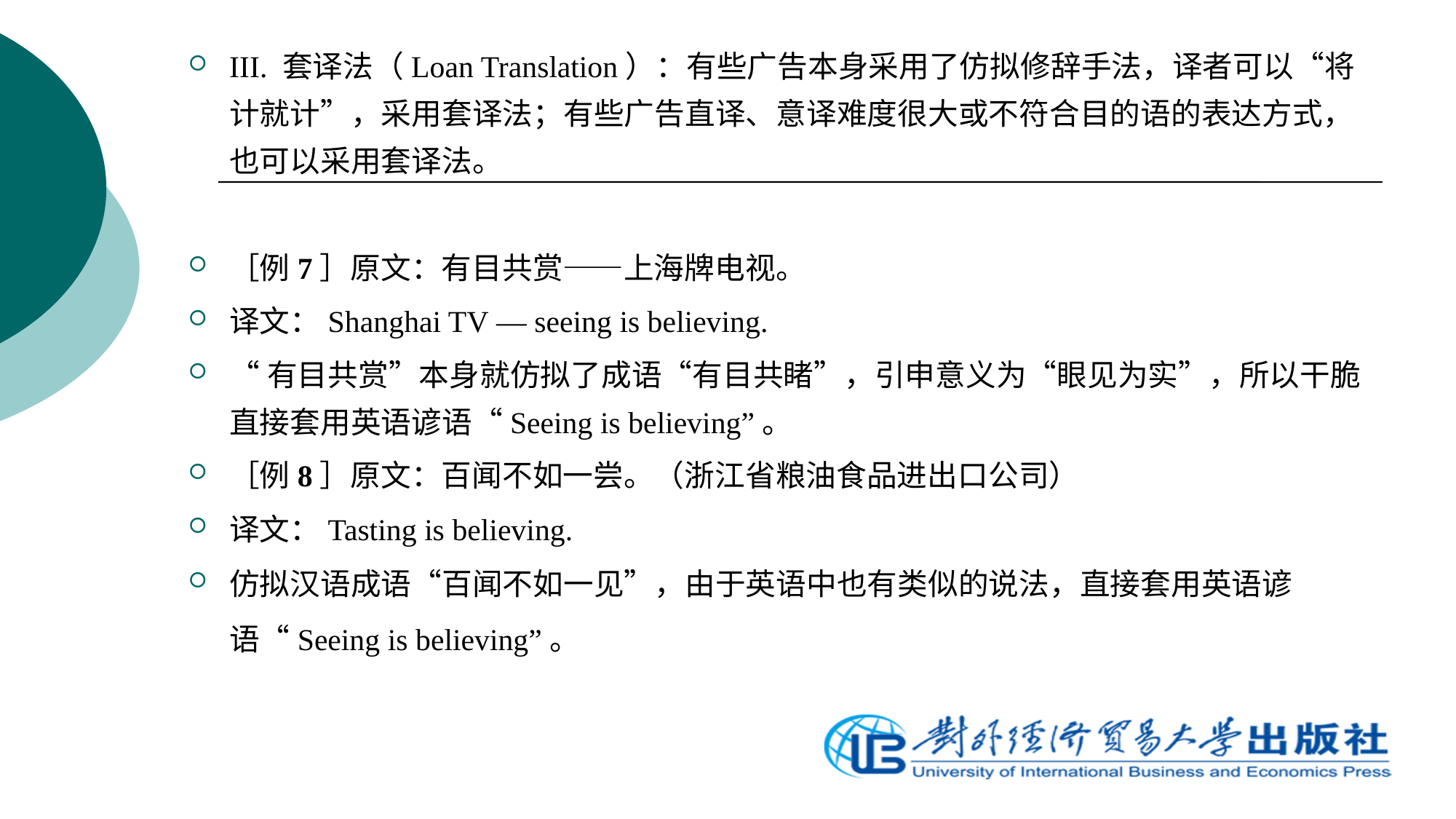

III. 套译法（Loan Translation）：有些广告本身采用了仿拟修辞手法，译者可以“将计就计”，采用套译法；有些广告直译、意译难度很大或不符合目的语的表达方式，也可以采用套译法。

［例7］原文：有目共赏——上海牌电视。
译文：Shanghai TV — seeing is believing.
“有目共赏”本身就仿拟了成语“有目共睹”，引申意义为“眼见为实”，所以干脆直接套用英语谚语“Seeing is believing”。
［例8］原文：百闻不如一尝。（浙江省粮油食品进出口公司）
译文：Tasting is believing.
仿拟汉语成语“百闻不如一见”，由于英语中也有类似的说法，直接套用英语谚语“Seeing is believing”。